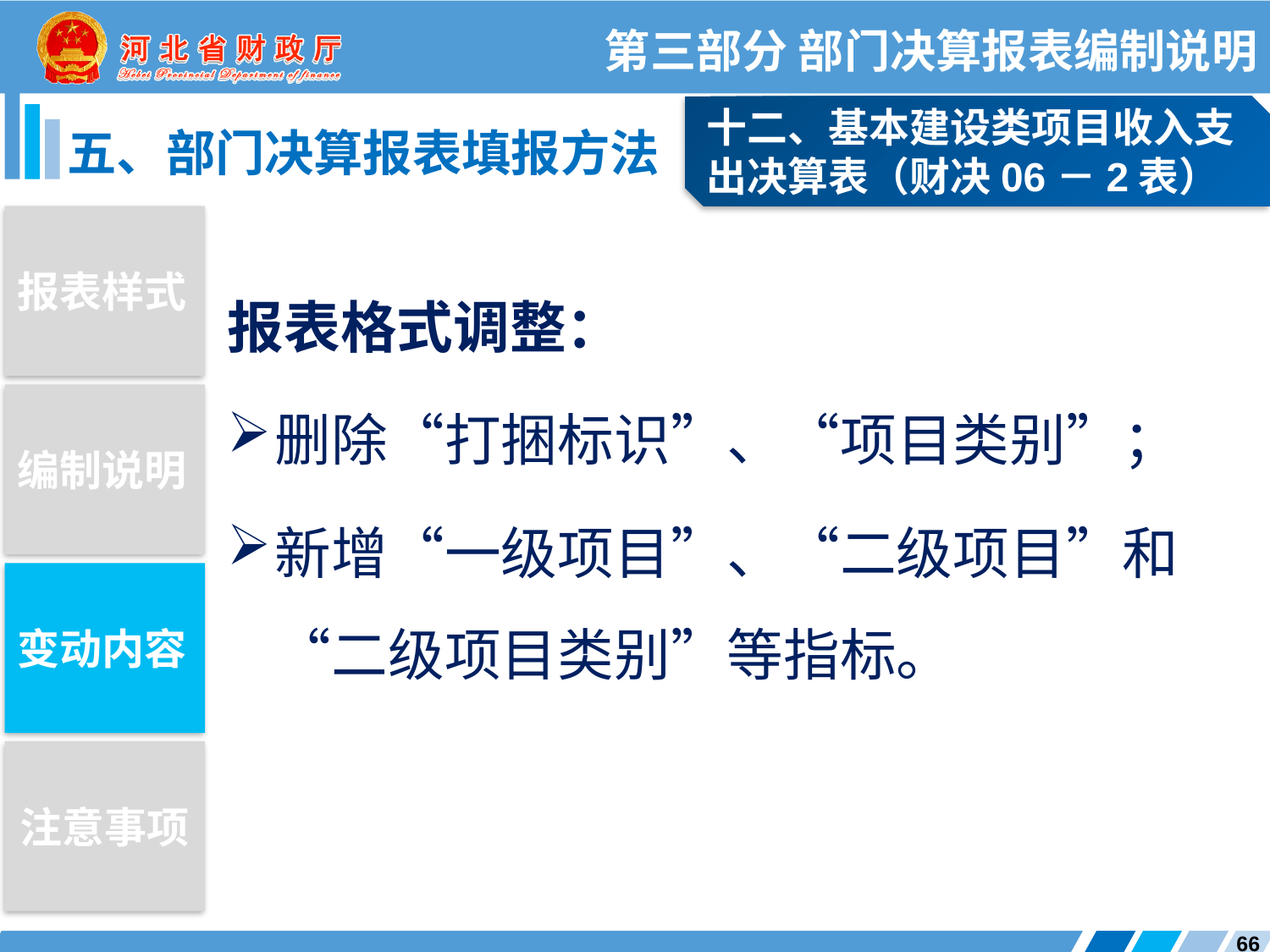

第三部分 部门决算报表编制说明
十二、基本建设类项目收入支出决算表（财决06－2表）
五、部门决算报表填报方法
报表样式
报表格式调整：
删除“打捆标识”、“项目类别”；
新增“一级项目”、“二级项目”和“二级项目类别”等指标。
编制说明
变动内容
注意事项
66